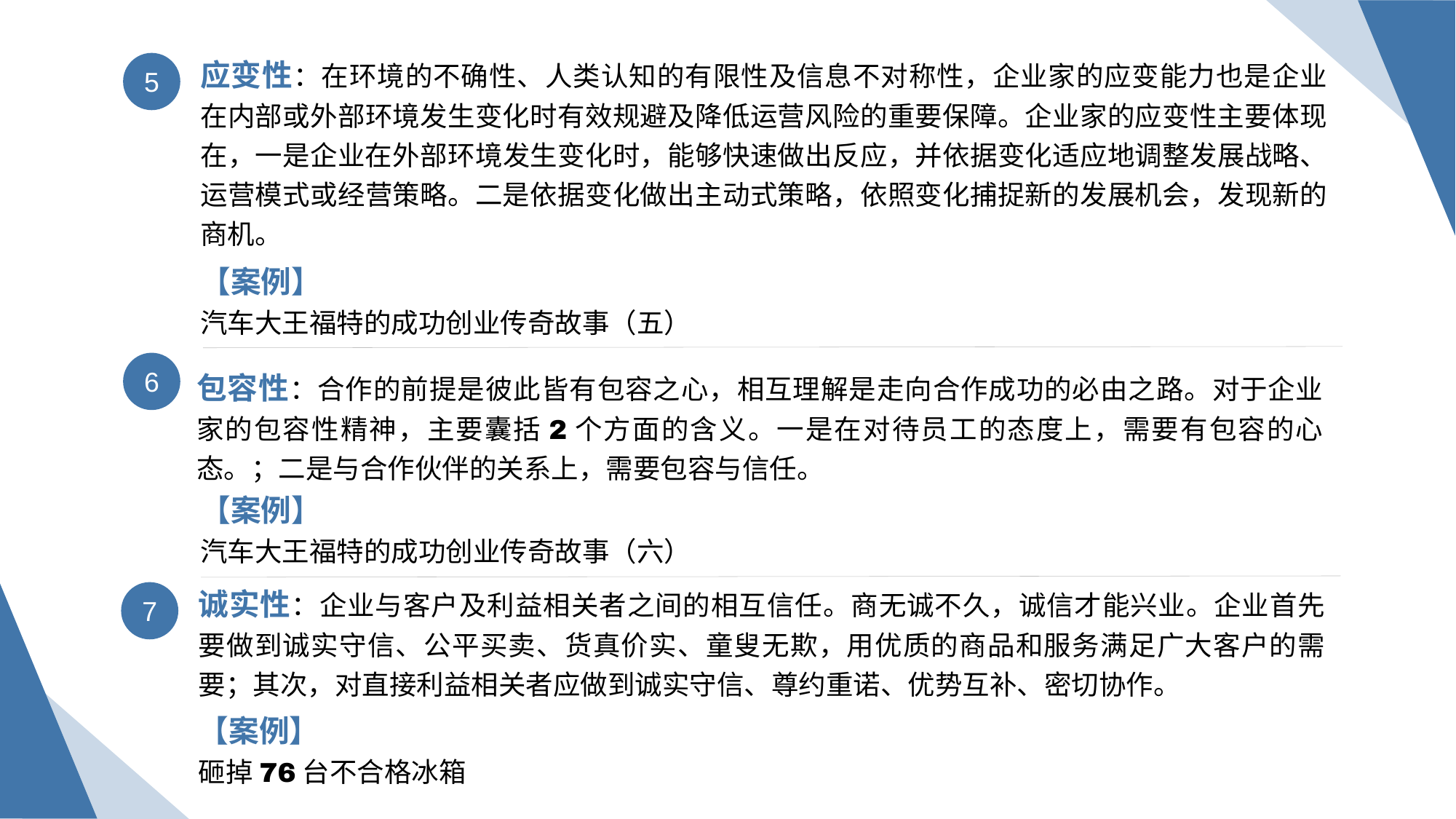

5
应变性：在环境的不确性、人类认知的有限性及信息不对称性，企业家的应变能力也是企业在内部或外部环境发生变化时有效规避及降低运营风险的重要保障。企业家的应变性主要体现在，一是企业在外部环境发生变化时，能够快速做出反应，并依据变化适应地调整发展战略、运营模式或经营策略。二是依据变化做出主动式策略，依照变化捕捉新的发展机会，发现新的商机。
【案例】
汽车大王福特的成功创业传奇故事（五）
6
包容性：合作的前提是彼此皆有包容之心，相互理解是走向合作成功的必由之路。对于企业家的包容性精神，主要囊括2个方面的含义。一是在对待员工的态度上，需要有包容的心态。；二是与合作伙伴的关系上，需要包容与信任。

【案例】
汽车大王福特的成功创业传奇故事（六）

诚实性：企业与客户及利益相关者之间的相互信任。商无诚不久，诚信才能兴业。企业首先要做到诚实守信、公平买卖、货真价实、童叟无欺，用优质的商品和服务满足广大客户的需要；其次，对直接利益相关者应做到诚实守信、尊约重诺、优势互补、密切协作。
7
【案例】
砸掉76台不合格冰箱